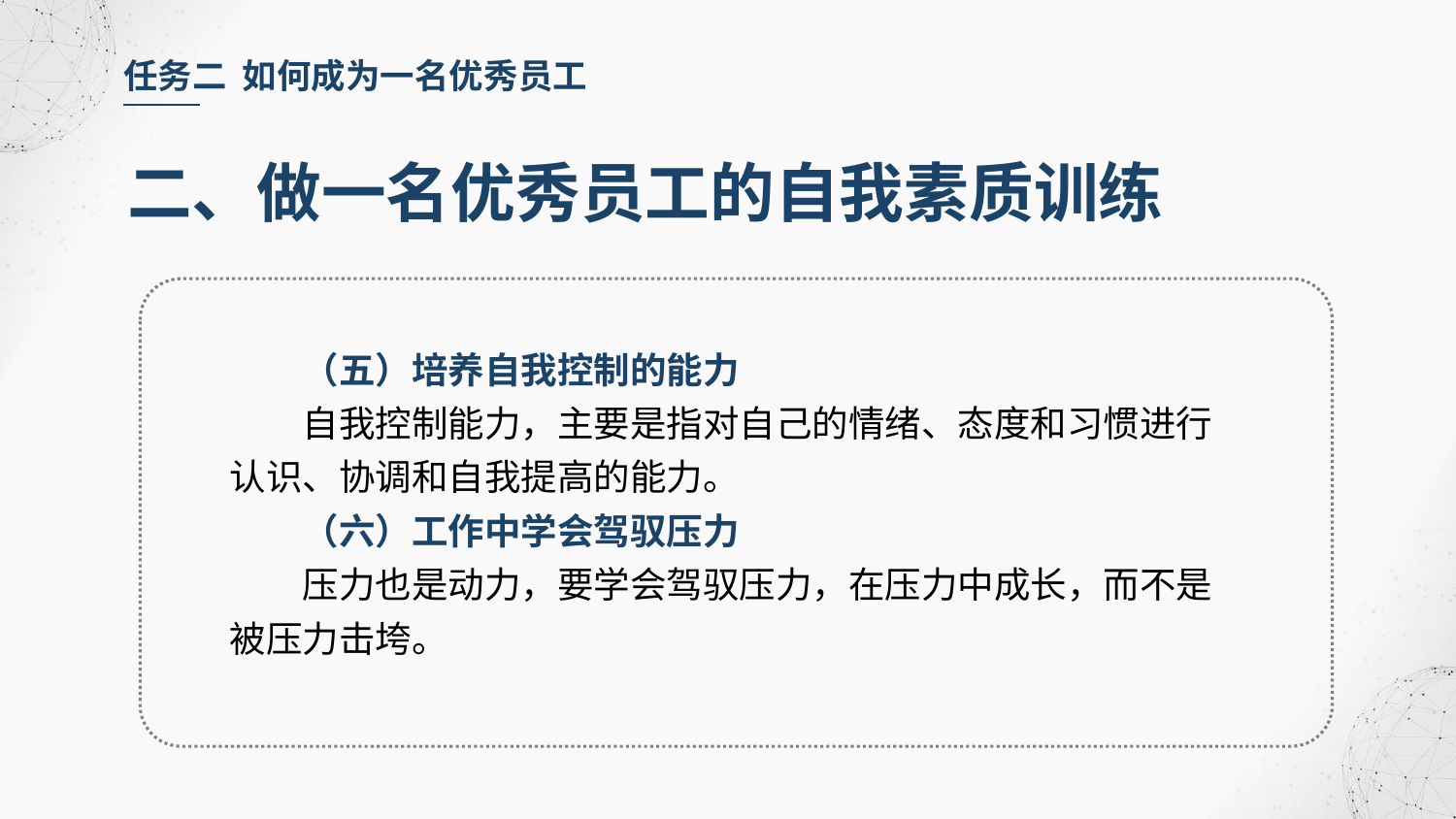

任务二  如何成为一名优秀员工
二、做一名优秀员工的自我素质训练

（五）培养自我控制的能力
自我控制能力，主要是指对自己的情绪、态度和习惯进行认识、协调和自我提高的能力。
（六）工作中学会驾驭压力
压力也是动力，要学会驾驭压力，在压力中成长，而不是被压力击垮。